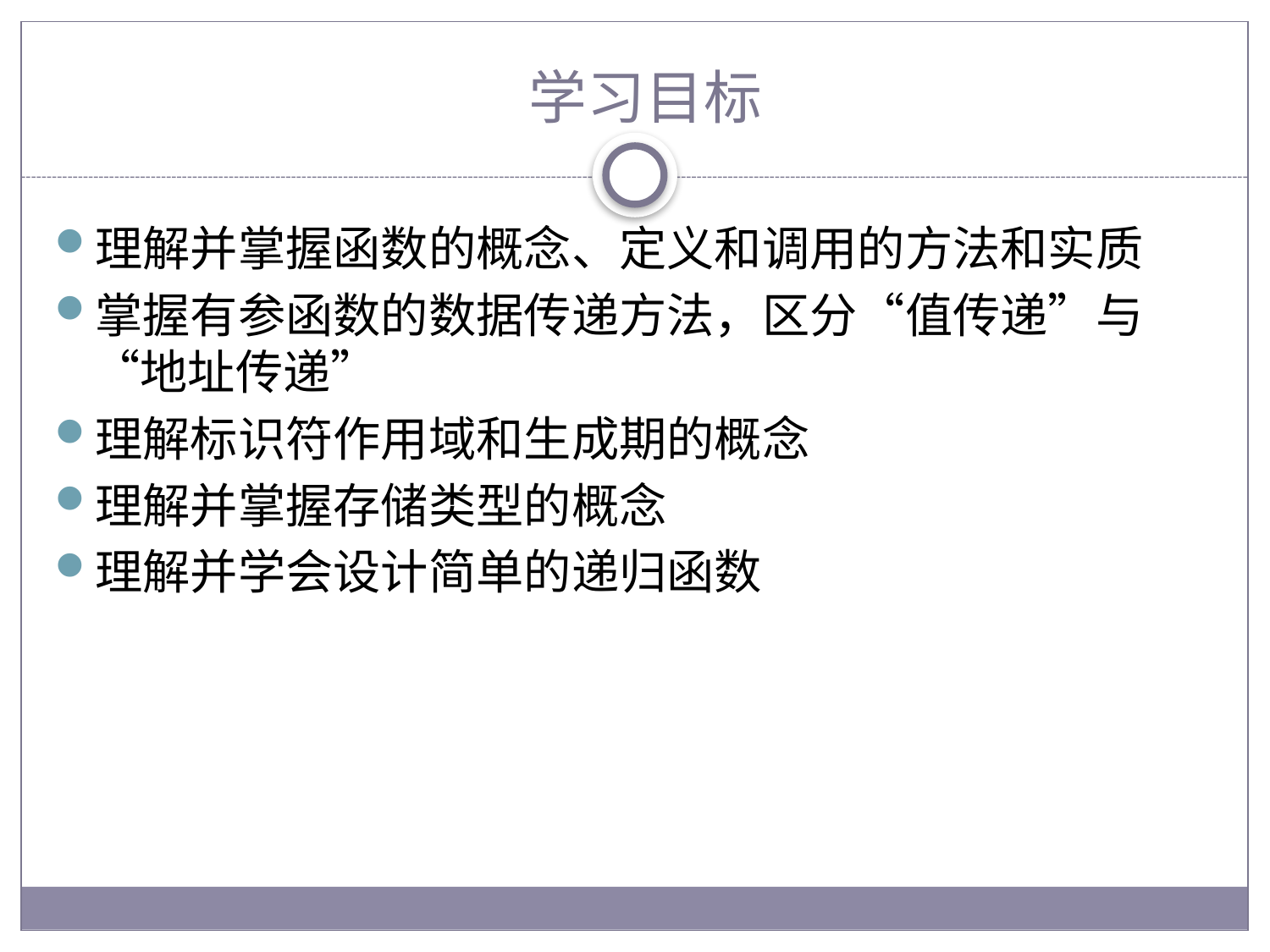

学习目标
理解并掌握函数的概念、定义和调用的方法和实质
掌握有参函数的数据传递方法，区分“值传递”与“地址传递”
理解标识符作用域和生成期的概念
理解并掌握存储类型的概念
理解并学会设计简单的递归函数